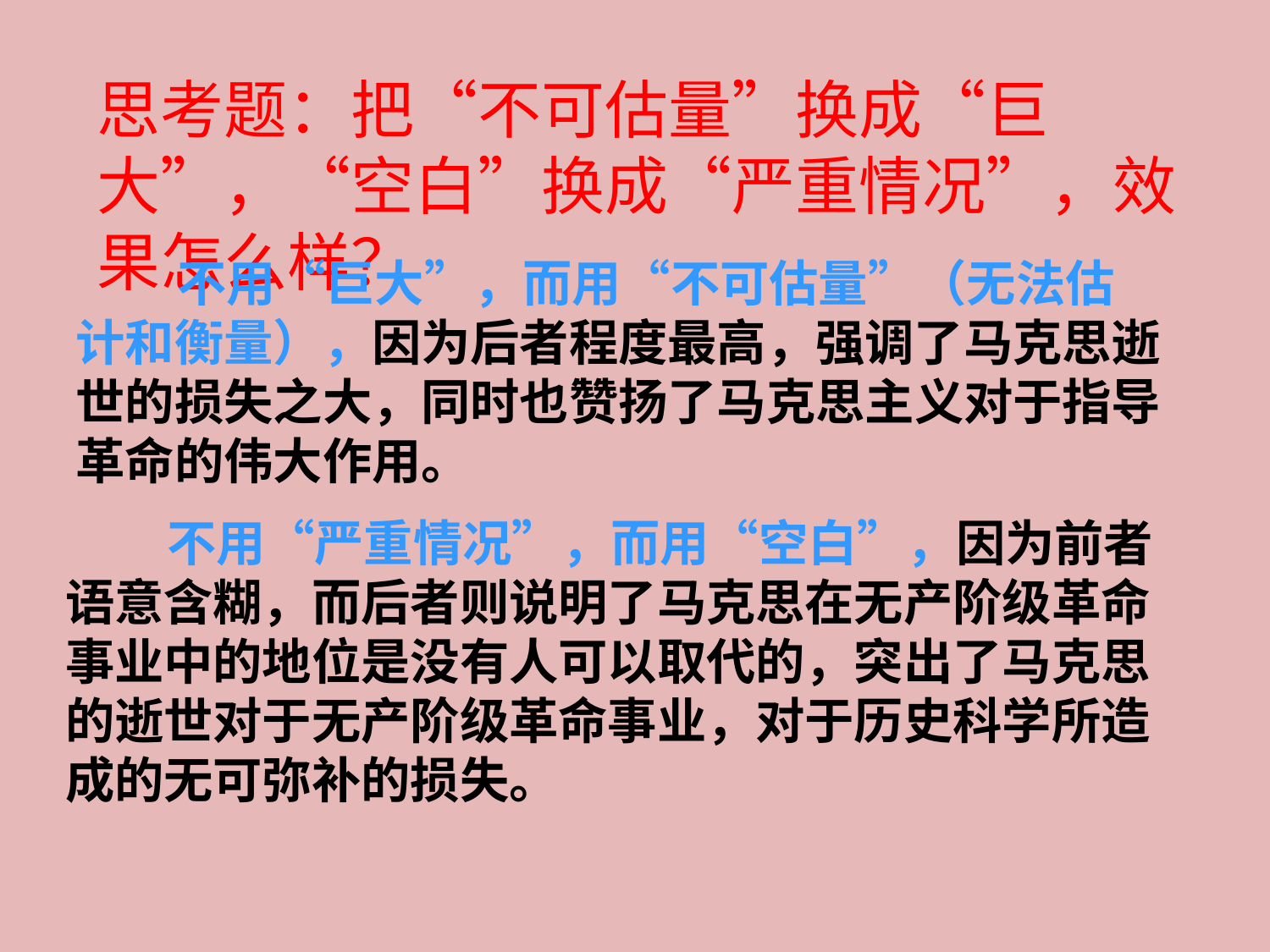

思考题：把“不可估量”换成“巨大”，“空白”换成“严重情况”，效果怎么样？
        不用“巨大”，而用“不可估量”（无法估计和衡量），因为后者程度最高，强调了马克思逝世的损失之大，同时也赞扬了马克思主义对于指导革命的伟大作用。
        不用“严重情况”，而用“空白”，因为前者语意含糊，而后者则说明了马克思在无产阶级革命事业中的地位是没有人可以取代的，突出了马克思的逝世对于无产阶级革命事业，对于历史科学所造成的无可弥补的损失。